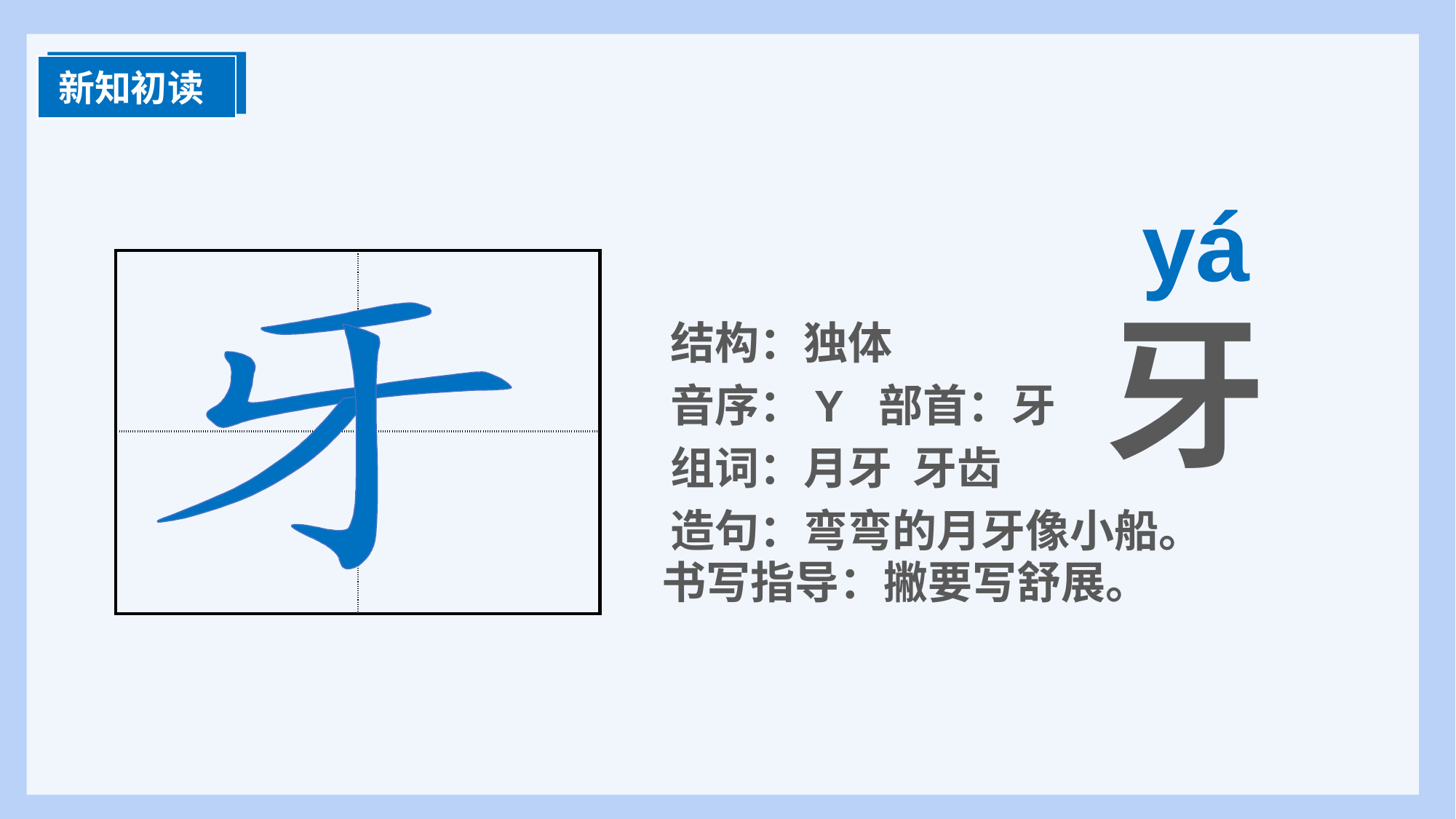

新知初读
yá
牙
|  |  |
| --- | --- |
|  |  |

结构：独体
音序：Y  部首：牙
组词：月牙  牙齿
造句：弯弯的月牙像小船。
书写指导：撇要写舒展。